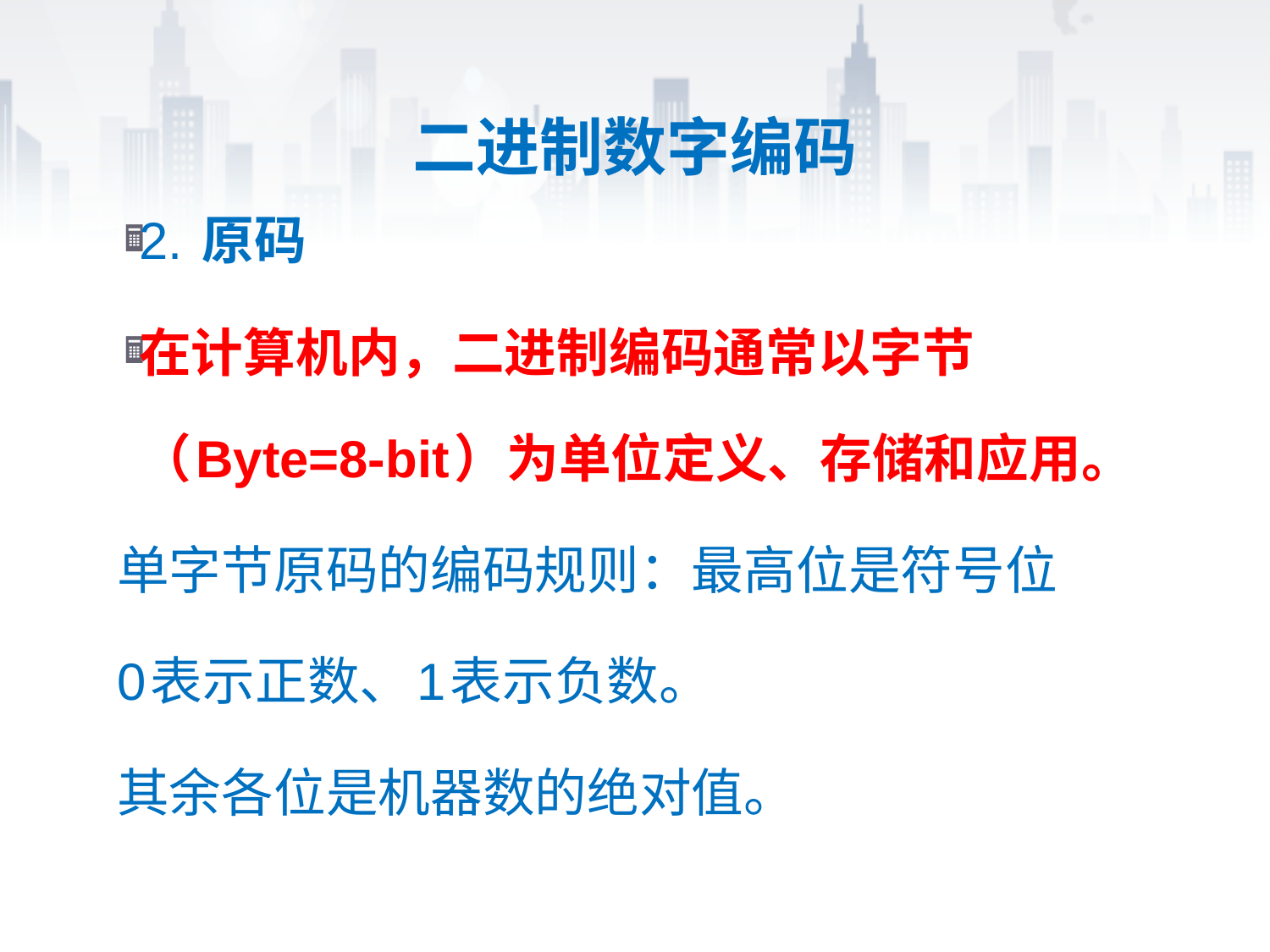

# 二进制数字编码
2. 原码
在计算机内，二进制编码通常以字节（Byte=8-bit）为单位定义、存储和应用。
单字节原码的编码规则：最高位是符号位
0表示正数、1表示负数。
其余各位是机器数的绝对值。